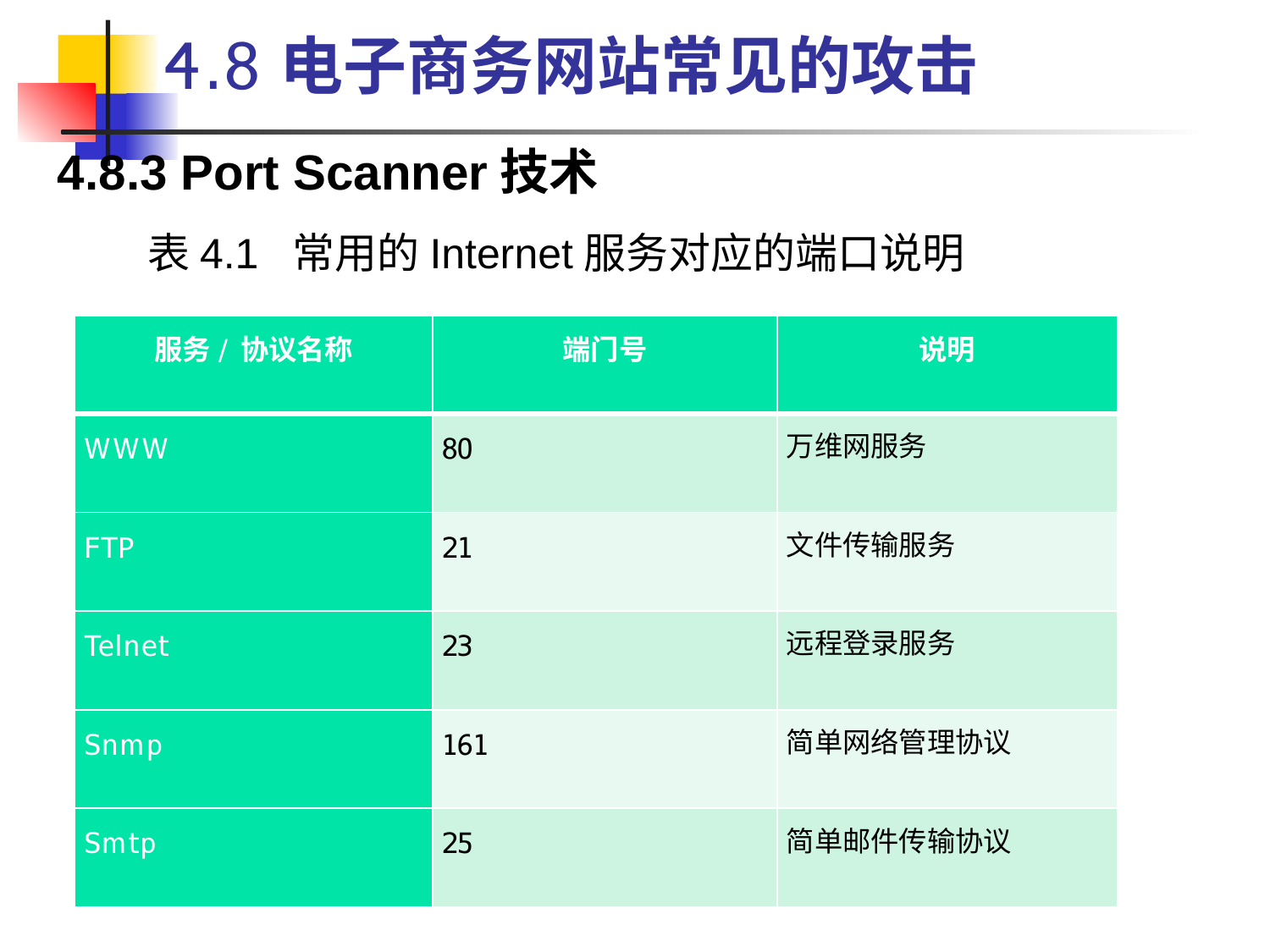

4.8电子商务网站常见的攻击
4.8.3 Port Scanner技术
表4.1  常用的Internet服务对应的端口说明
| 服务/协议名称 | 端门号 | 说明 |
| --- | --- | --- |
| WWW | 80 | 万维网服务 |
| FTP | 21 | 文件传输服务 |
| Telnet | 23 | 远程登录服务 |
| Snmp | 161 | 简单网络管理协议 |
| Smtp | 25 | 简单邮件传输协议 |